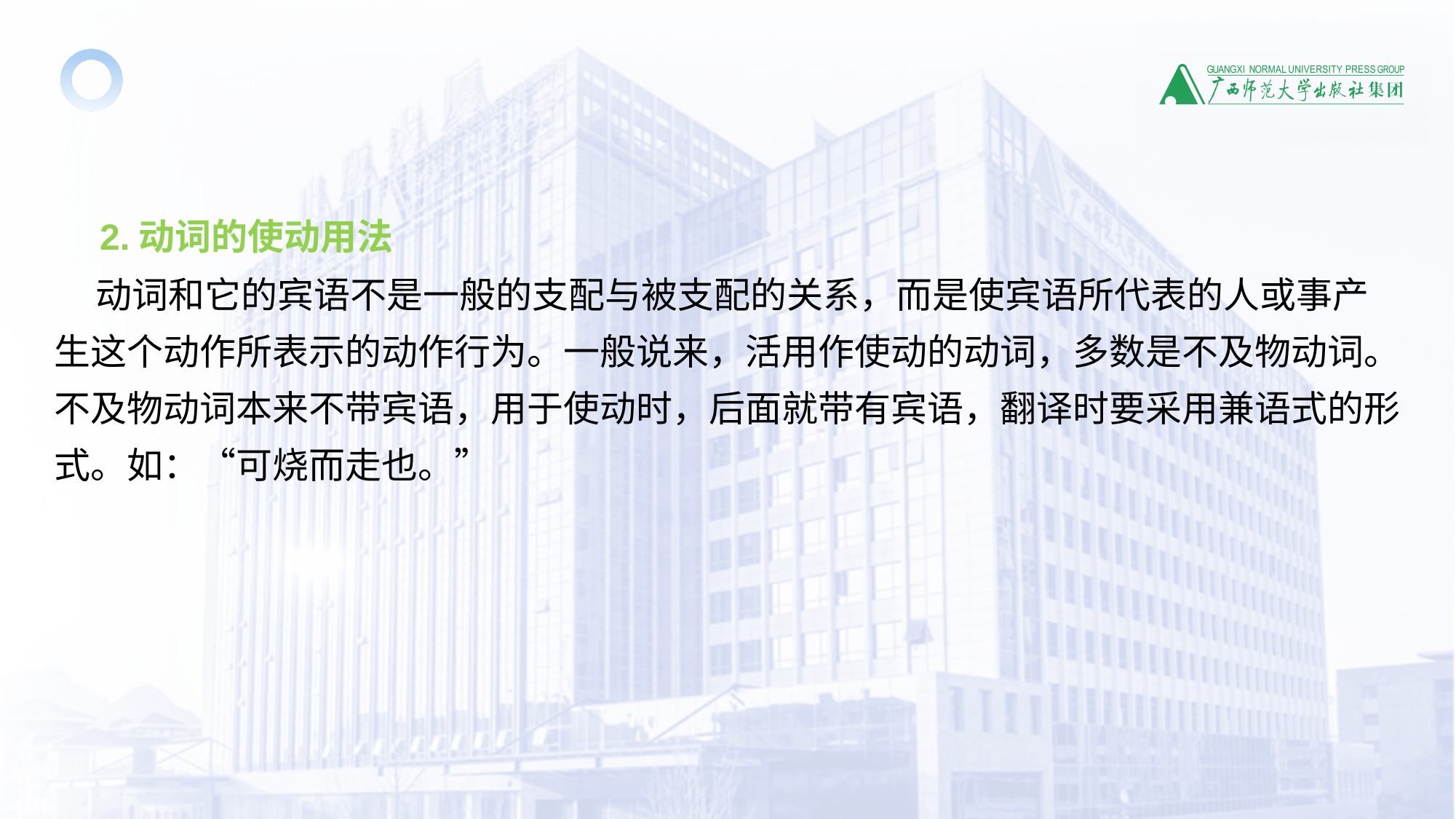

2.动词的使动用法
    动词和它的宾语不是一般的支配与被支配的关系，而是使宾语所代表的人或事产生这个动作所表示的动作行为。一般说来，活用作使动的动词，多数是不及物动词。不及物动词本来不带宾语，用于使动时，后面就带有宾语，翻译时要采用兼语式的形式。如：“可烧而走也。”